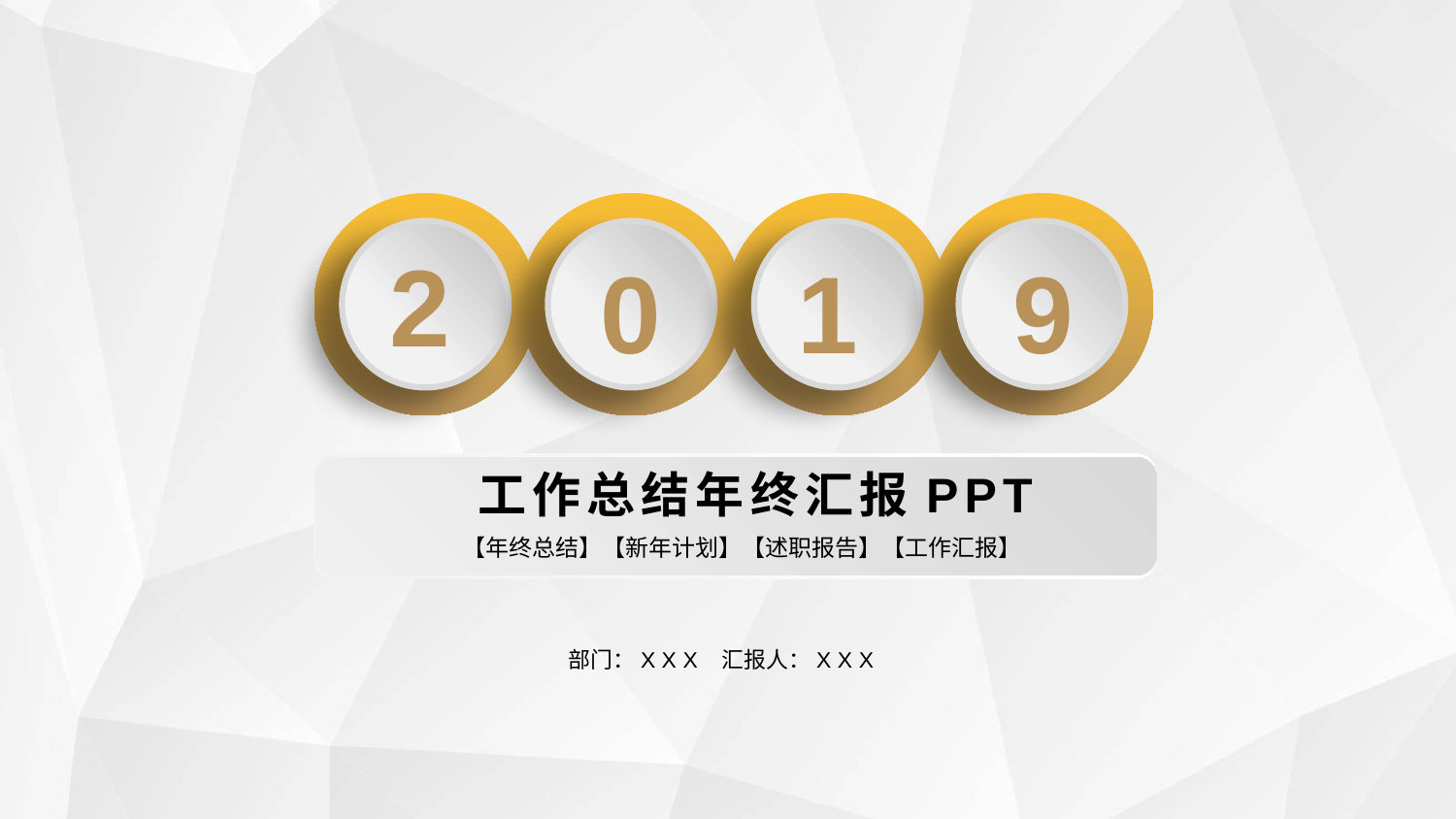

2

0

1

9

工作总结年终汇报PPT
【年终总结】【新年计划】【述职报告】【工作汇报】
部门：X X X   汇报人：X X X